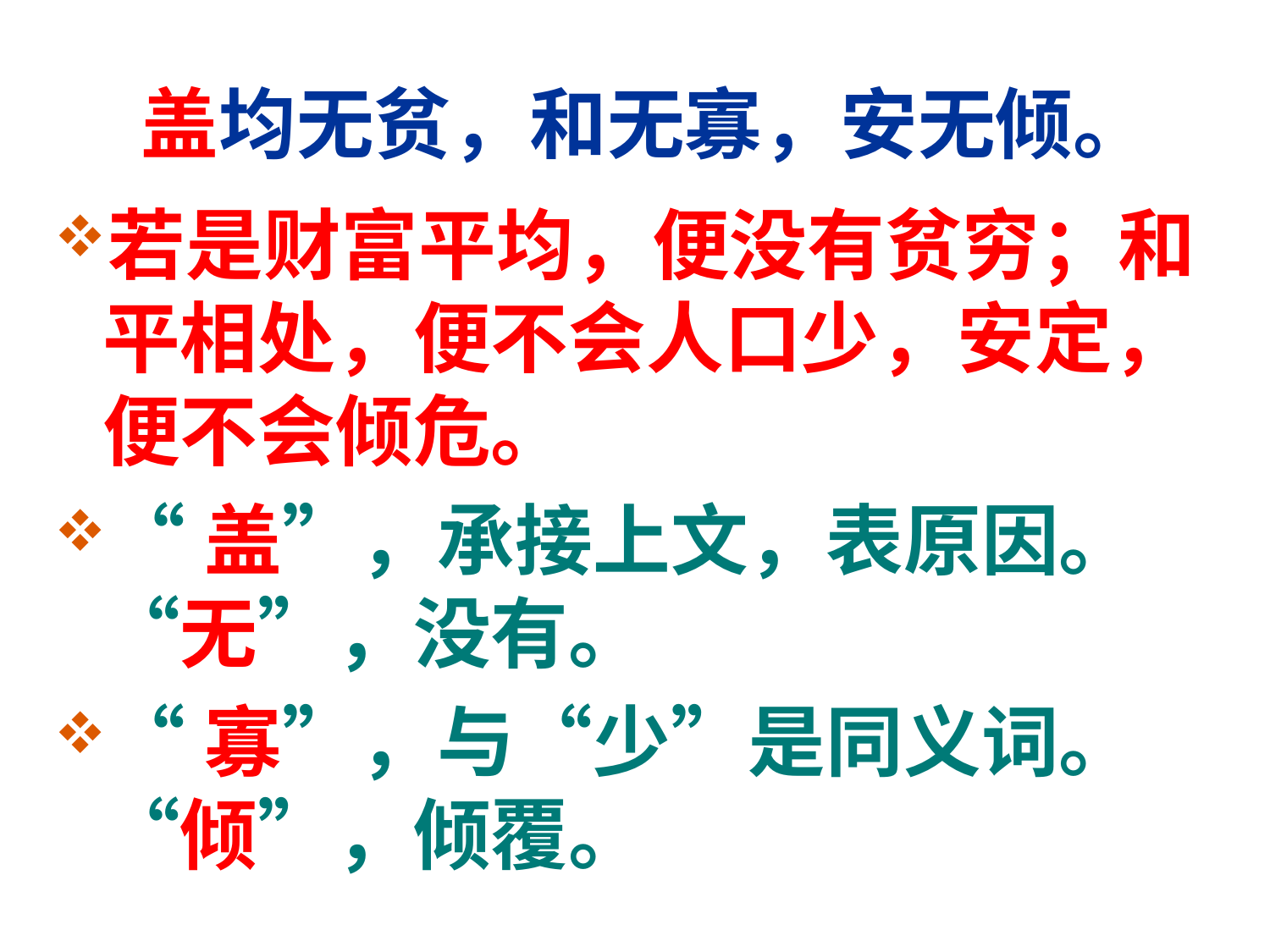

# 盖均无贫，和无寡，安无倾。
若是财富平均，便没有贫穷；和平相处，便不会人口少，安定，便不会倾危。
“盖”，承接上文，表原因。“无”，没有。
“寡”，与“少”是同义词。“倾”，倾覆。